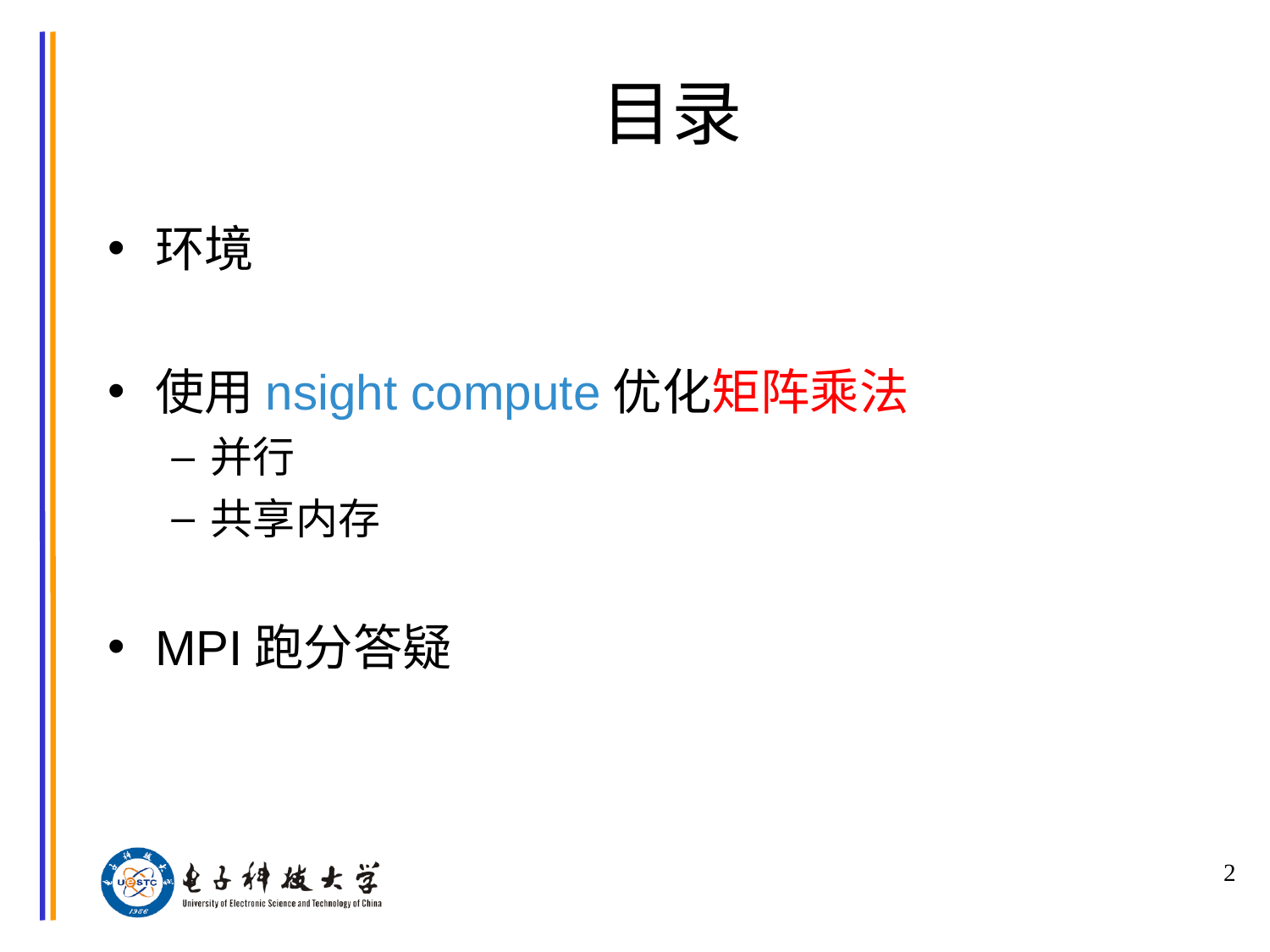

# 目录
环境

使用nsight compute优化矩阵乘法
并行
共享内存

MPI跑分答疑
2